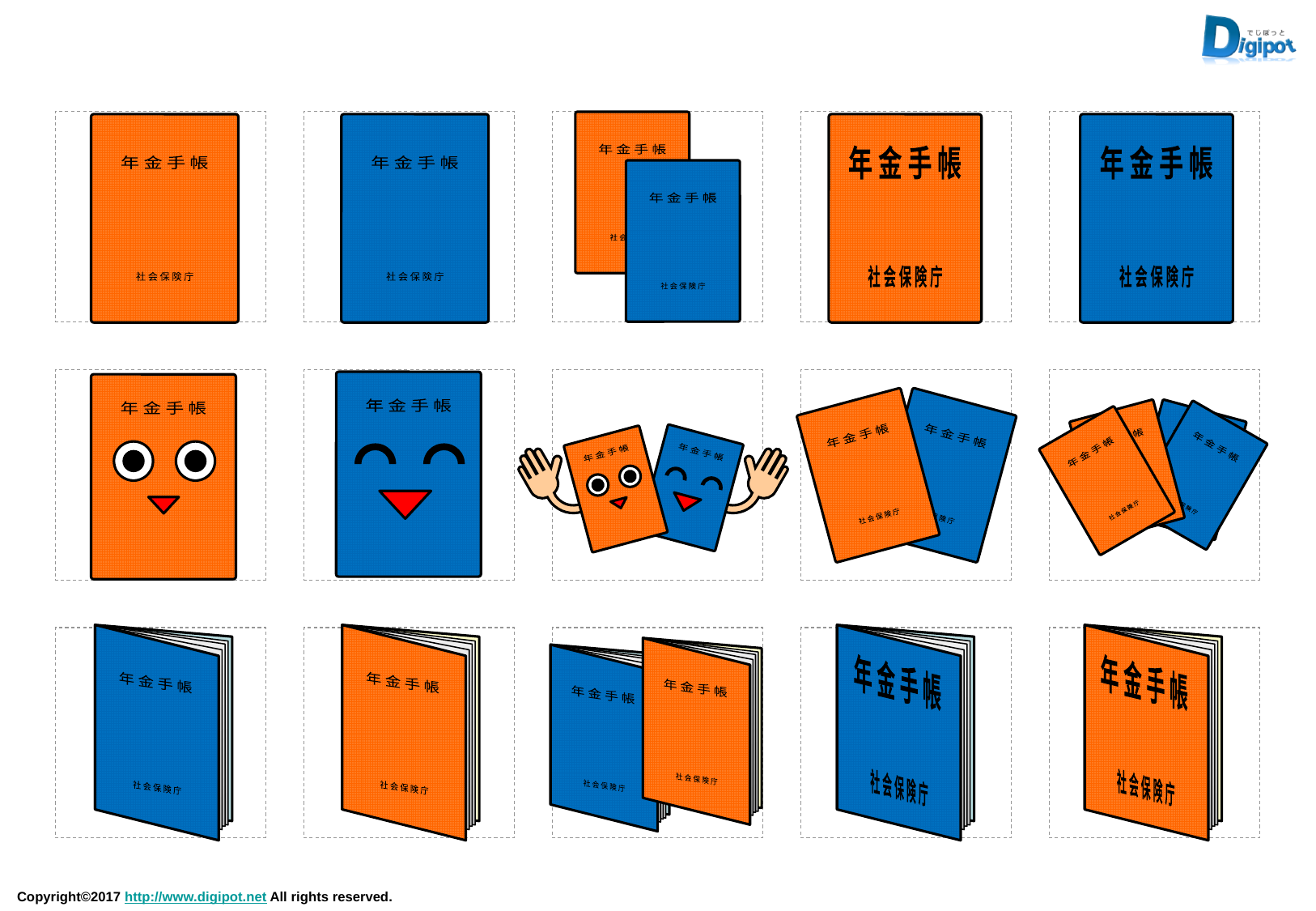

年 金 手 帳
社 会 保 険 庁

年 金 手 帳
社 会 保 険 庁

年 金 手 帳
社 会 保 険 庁

年 金 手 帳
社 会 保 険 庁

年 金 手 帳
社 会 保 険 庁

年 金 手 帳
社 会 保 険 庁

年 金 手 帳

年 金 手 帳

年 金 手 帳
社 会 保 険 庁

年 金 手 帳
社 会 保 険 庁

年 金 手 帳
社 会 保 険 庁

年 金 手 帳
社 会 保 険 庁

年 金 手 帳
社 会 保 険 庁

年 金 手 帳
社 会 保 険 庁

年 金 手 帳

年 金 手 帳

年 金 手 帳
社 会 保 険 庁
年 金 手 帳

社 会 保 険 庁

年 金 手 帳
社 会 保 険 庁

年 金 手 帳
社 会 保 険 庁

年 金 手 帳
社 会 保 険 庁

年 金 手 帳
社 会 保 険 庁